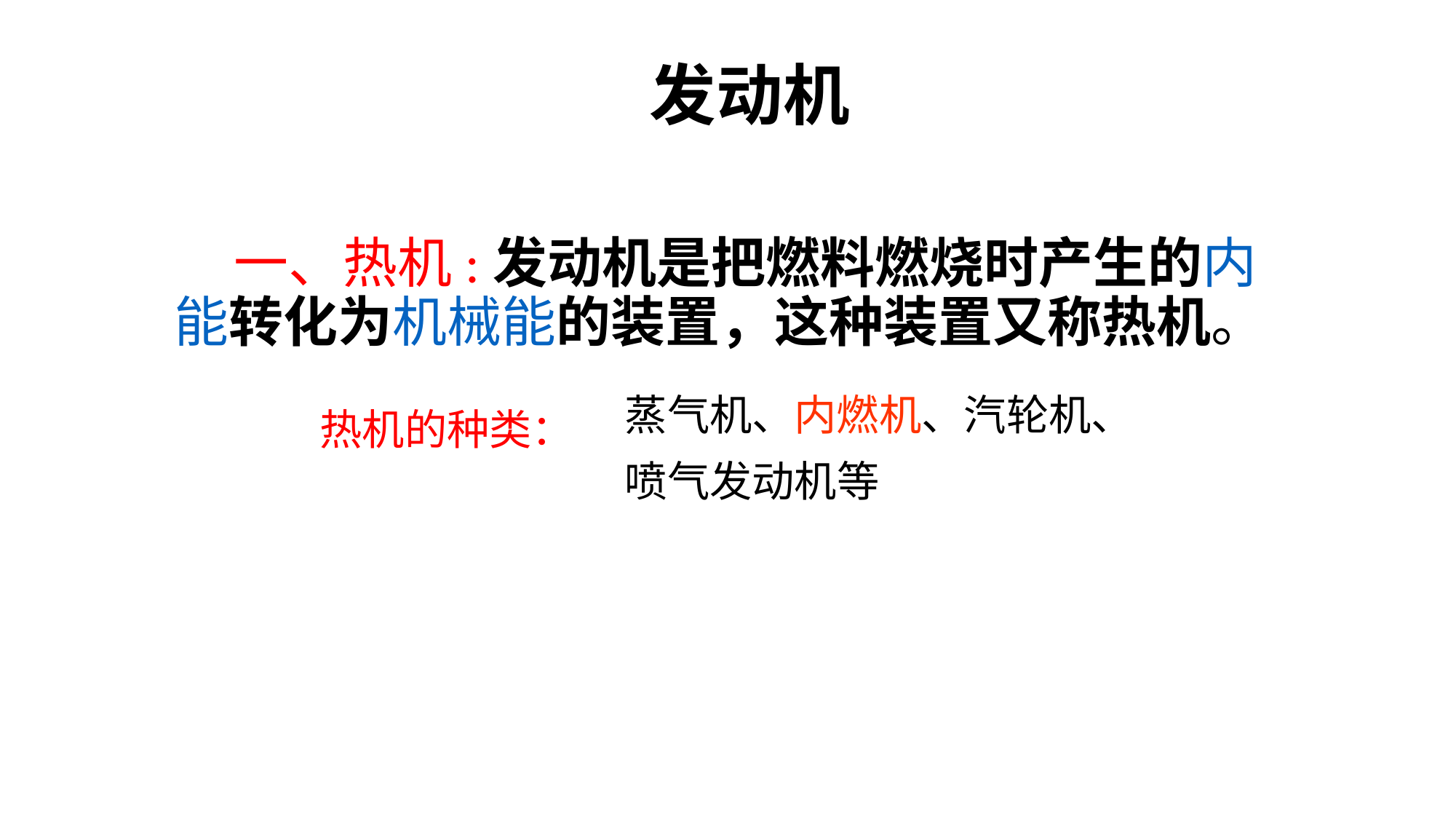

# 发动机

        一、热机:发动机是把燃料燃烧时产生的内能转化为机械能的装置，这种装置又称热机。
蒸气机、内燃机、汽轮机、
喷气发动机等
热机的种类：